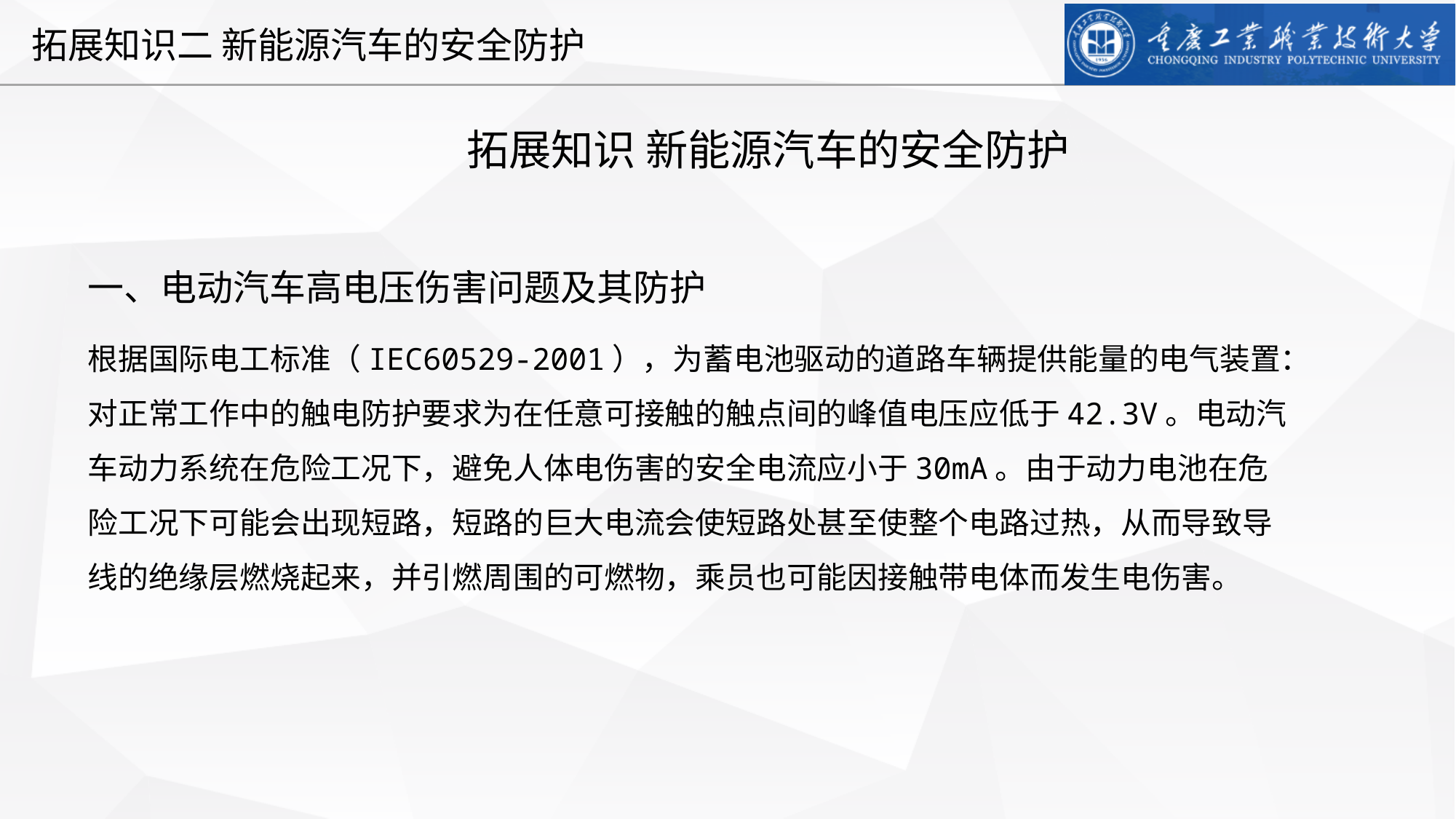

拓展知识 新能源汽车的安全防护
一、电动汽车高电压伤害问题及其防护
根据国际电工标准（IEC60529-2001），为蓄电池驱动的道路车辆提供能量的电气装置：对正常工作中的触电防护要求为在任意可接触的触点间的峰值电压应低于42.3V。电动汽车动力系统在危险工况下，避免人体电伤害的安全电流应小于30mA。由于动力电池在危险工况下可能会出现短路，短路的巨大电流会使短路处甚至使整个电路过热，从而导致导线的绝缘层燃烧起来，并引燃周围的可燃物，乘员也可能因接触带电体而发生电伤害。